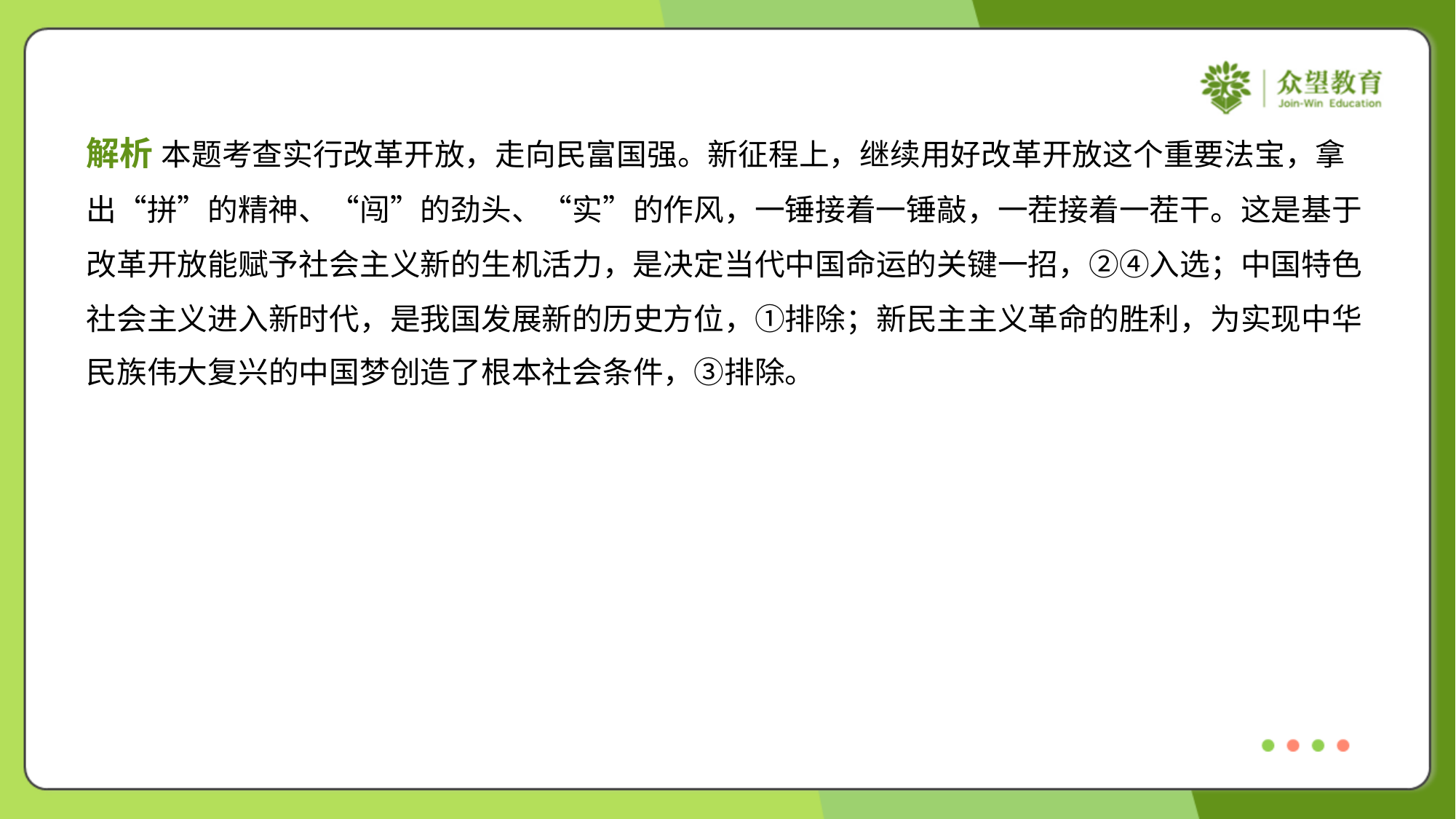

解析 本题考查实行改革开放，走向民富国强。新征程上，继续用好改革开放这个重要法宝，拿
出“拼”的精神、“闯”的劲头、“实”的作风，一锤接着一锤敲，一茬接着一茬干。这是基于
改革开放能赋予社会主义新的生机活力，是决定当代中国命运的关键一招，②④入选；中国特色
社会主义进入新时代，是我国发展新的历史方位，①排除；新民主主义革命的胜利，为实现中华
民族伟大复兴的中国梦创造了根本社会条件，③排除。